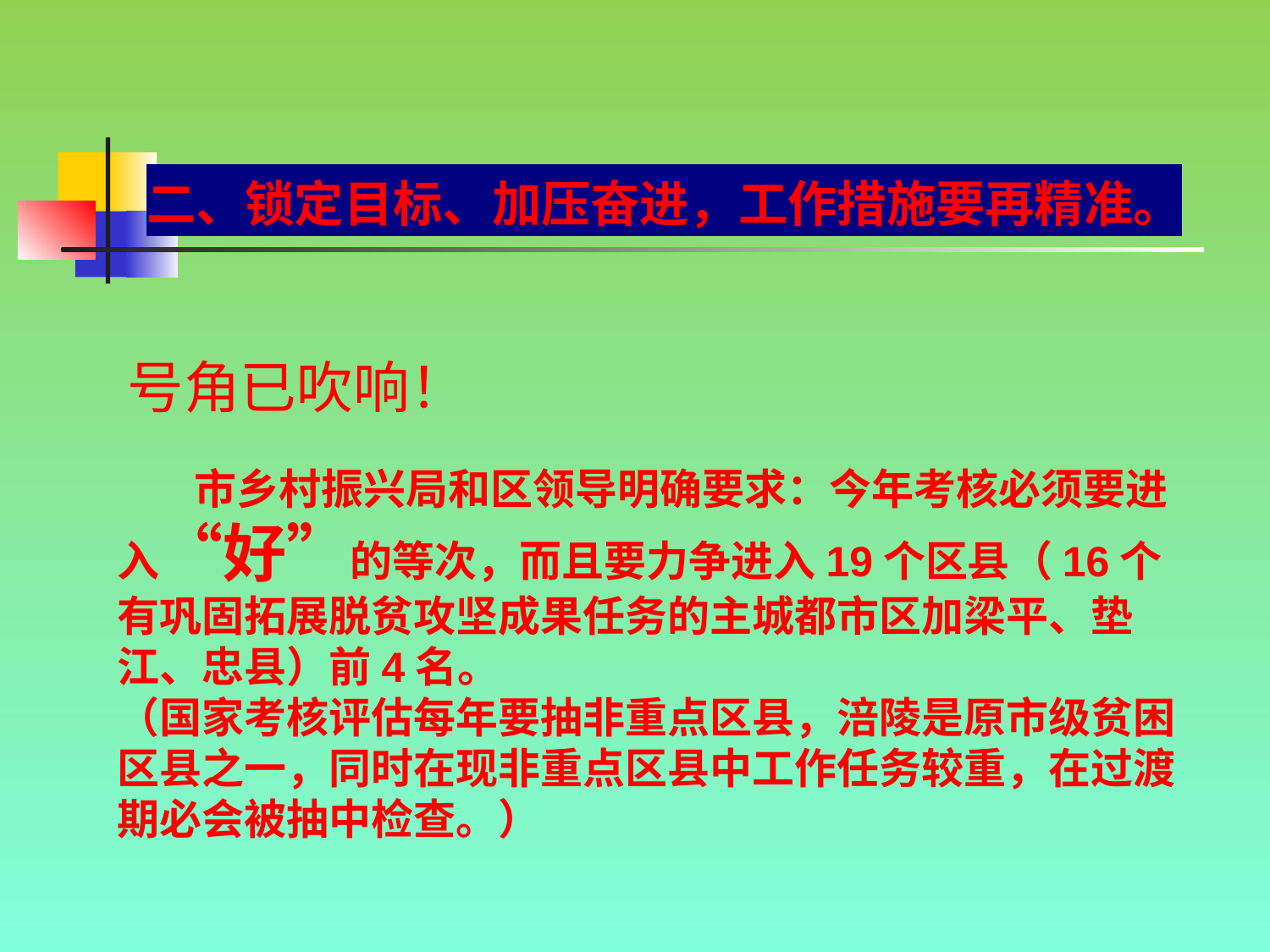

二、锁定目标、加压奋进，工作措施要再精准。
号角已吹响！
       市乡村振兴局和区领导明确要求：今年考核必须要进入“好”的等次，而且要力争进入19个区县（16个有巩固拓展脱贫攻坚成果任务的主城都市区加梁平、垫江、忠县）前4名。
（国家考核评估每年要抽非重点区县，涪陵是原市级贫困区县之一，同时在现非重点区县中工作任务较重，在过渡期必会被抽中检查。）